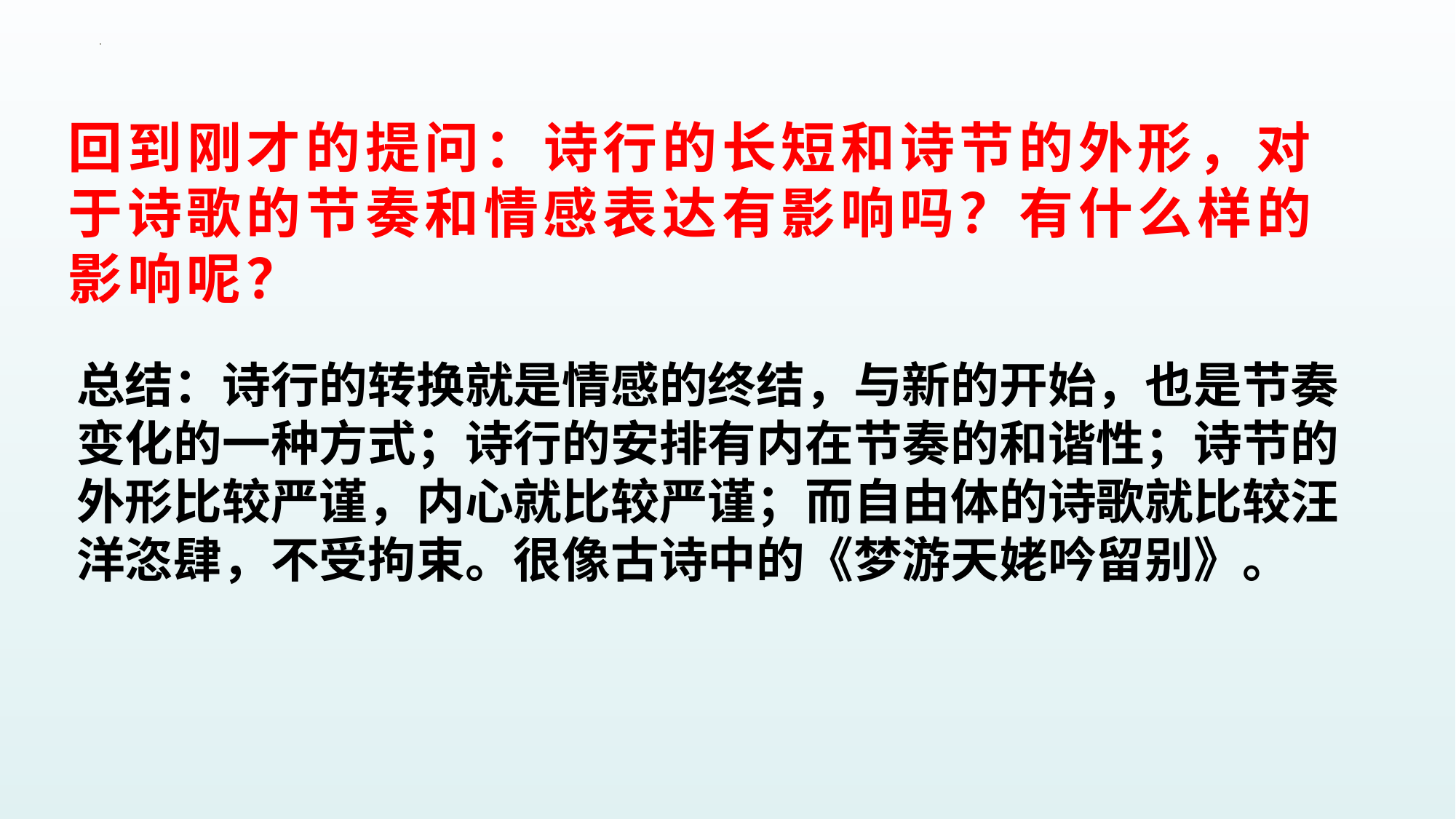

# 回到刚才的提问：诗行的长短和诗节的外形，对于诗歌的节奏和情感表达有影响吗？有什么样的影响呢？
总结：诗行的转换就是情感的终结，与新的开始，也是节奏变化的一种方式；诗行的安排有内在节奏的和谐性；诗节的外形比较严谨，内心就比较严谨；而自由体的诗歌就比较汪洋恣肆，不受拘束。很像古诗中的《梦游天姥吟留别》。